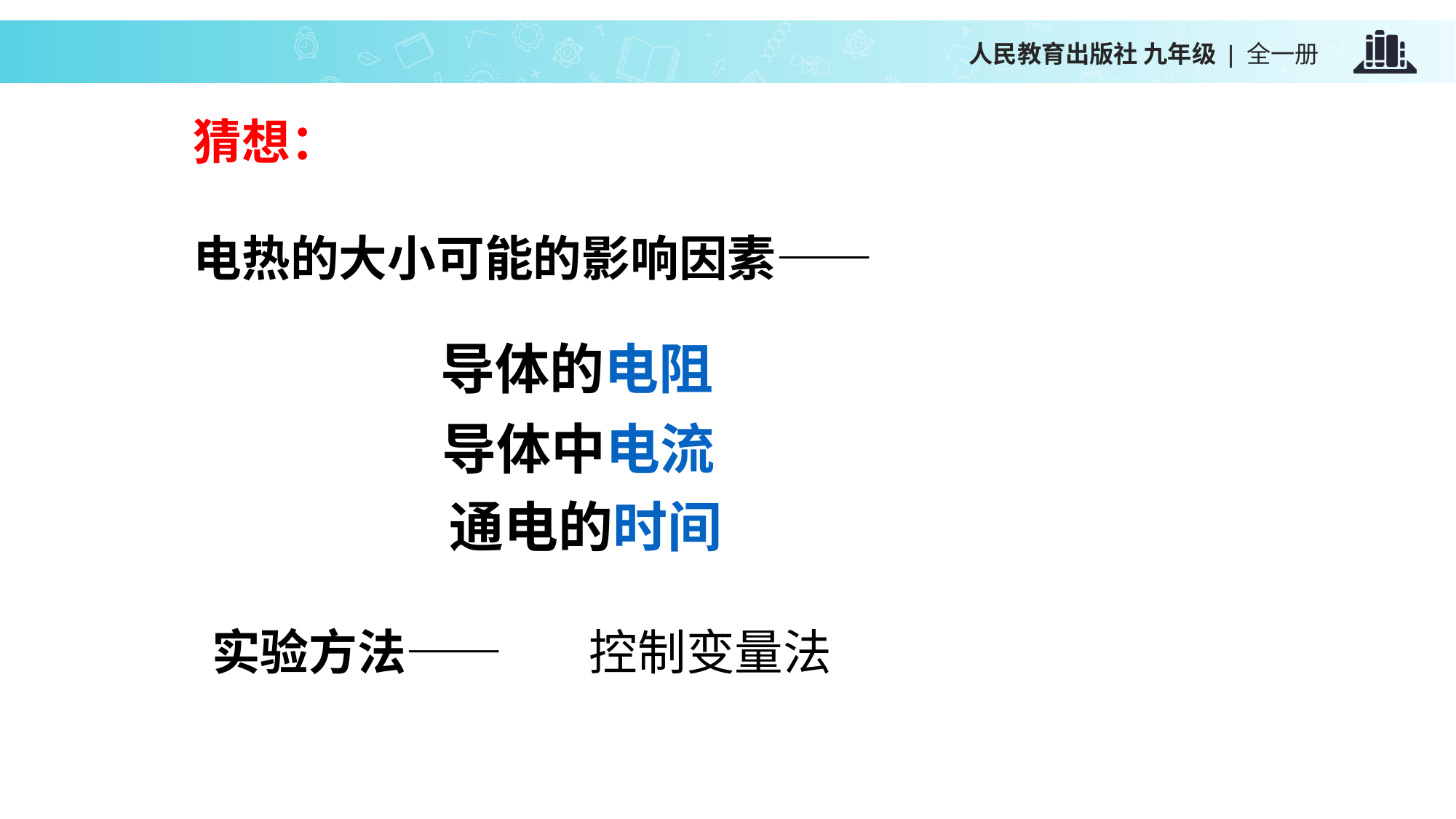

猜想：

电热的大小可能的影响因素——
zxxkw
导体的电阻
导体中电流
通电的时间
实验方法——
控制变量法